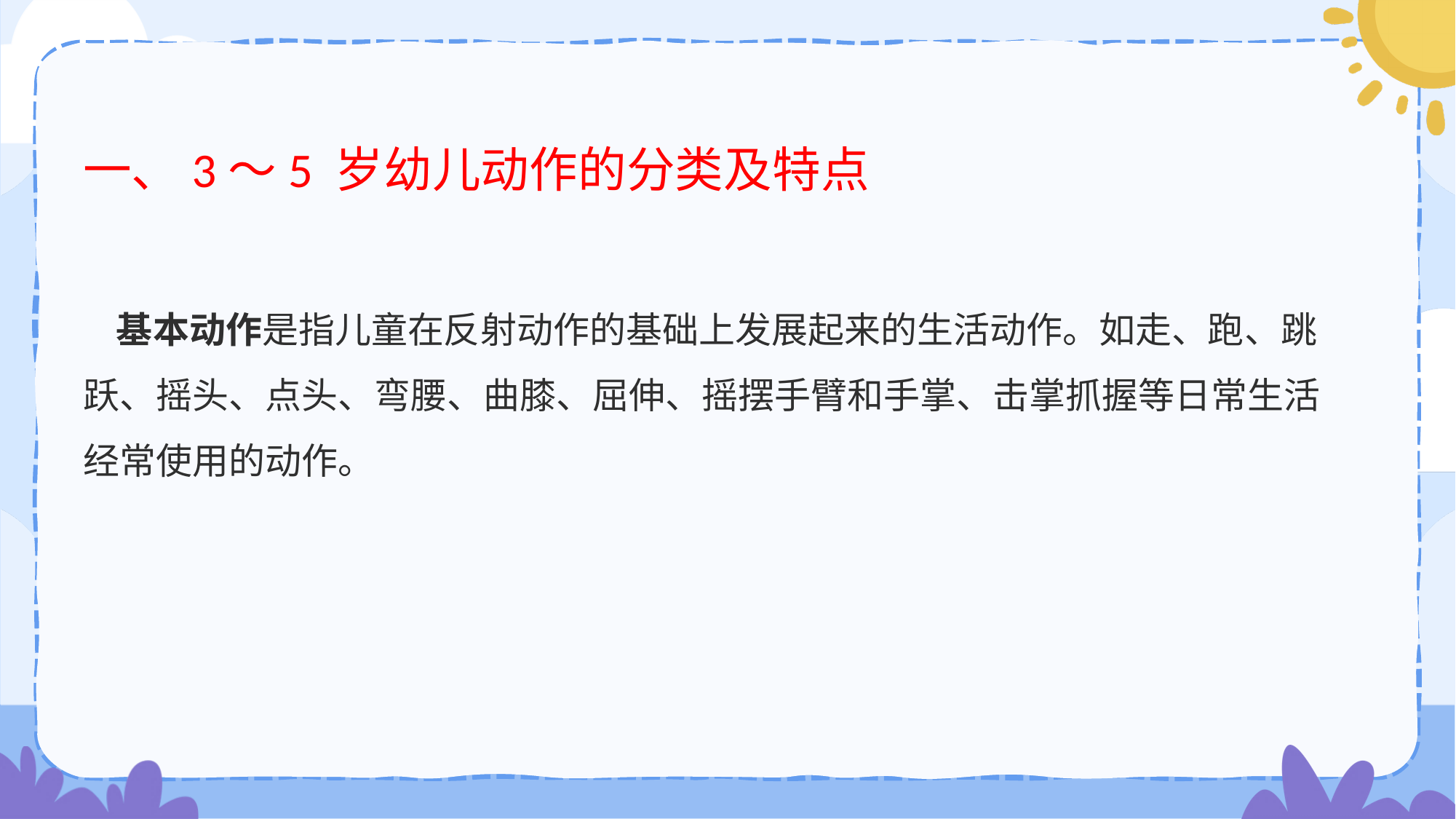

# 一、3～5 岁幼儿动作的分类及特点
   基本动作是指儿童在反射动作的基础上发展起来的生活动作。如走、跑、跳跃、摇头、点头、弯腰、曲膝、屈伸、摇摆手臂和手掌、击掌抓握等日常生活经常使用的动作。